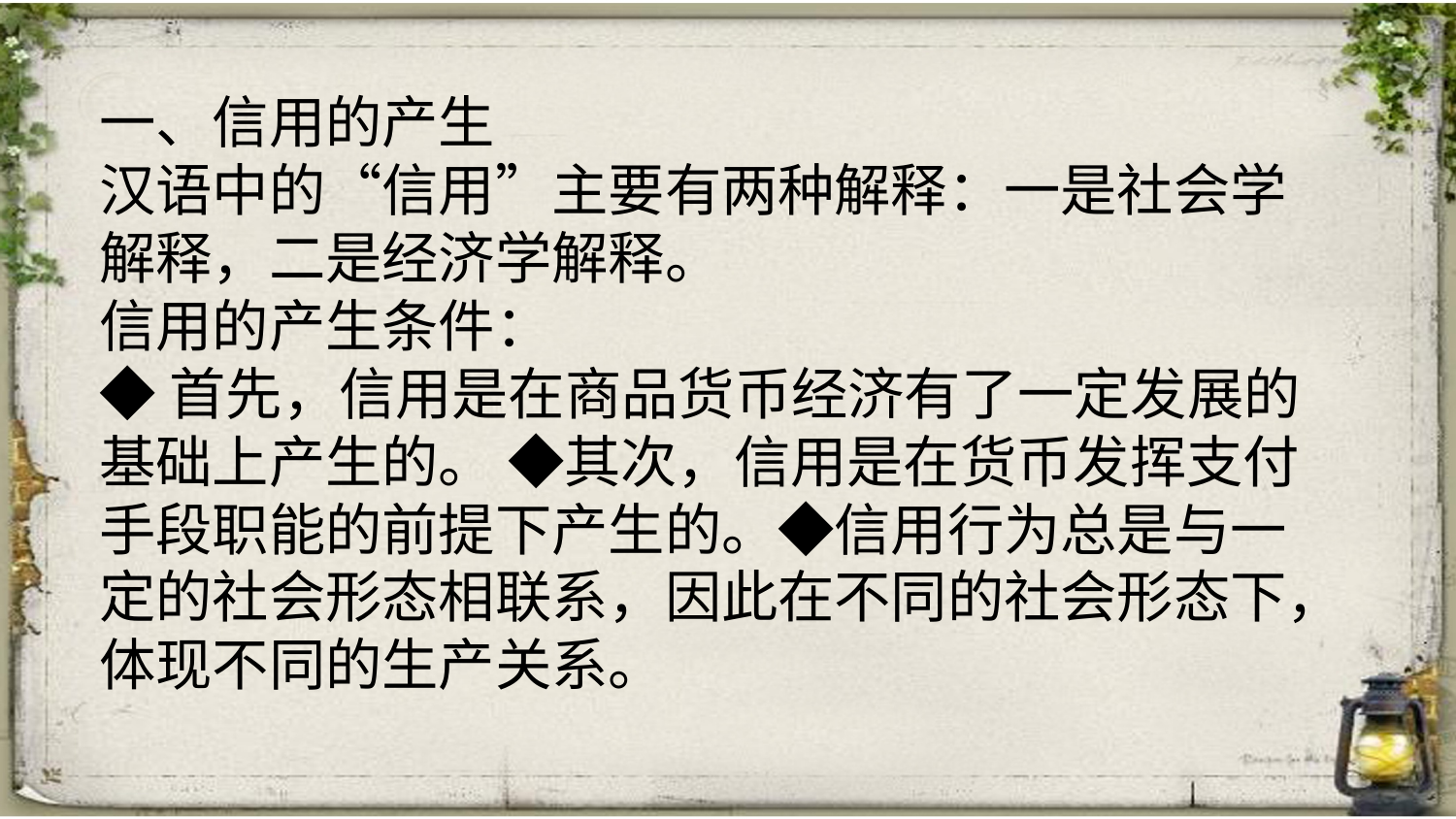

一、信用的产生
汉语中的“信用”主要有两种解释：一是社会学解释，二是经济学解释。
信用的产生条件：
◆首先，信用是在商品货币经济有了一定发展的基础上产生的。 ◆其次，信用是在货币发挥支付手段职能的前提下产生的。◆信用行为总是与一定的社会形态相联系，因此在不同的社会形态下，体现不同的生产关系。